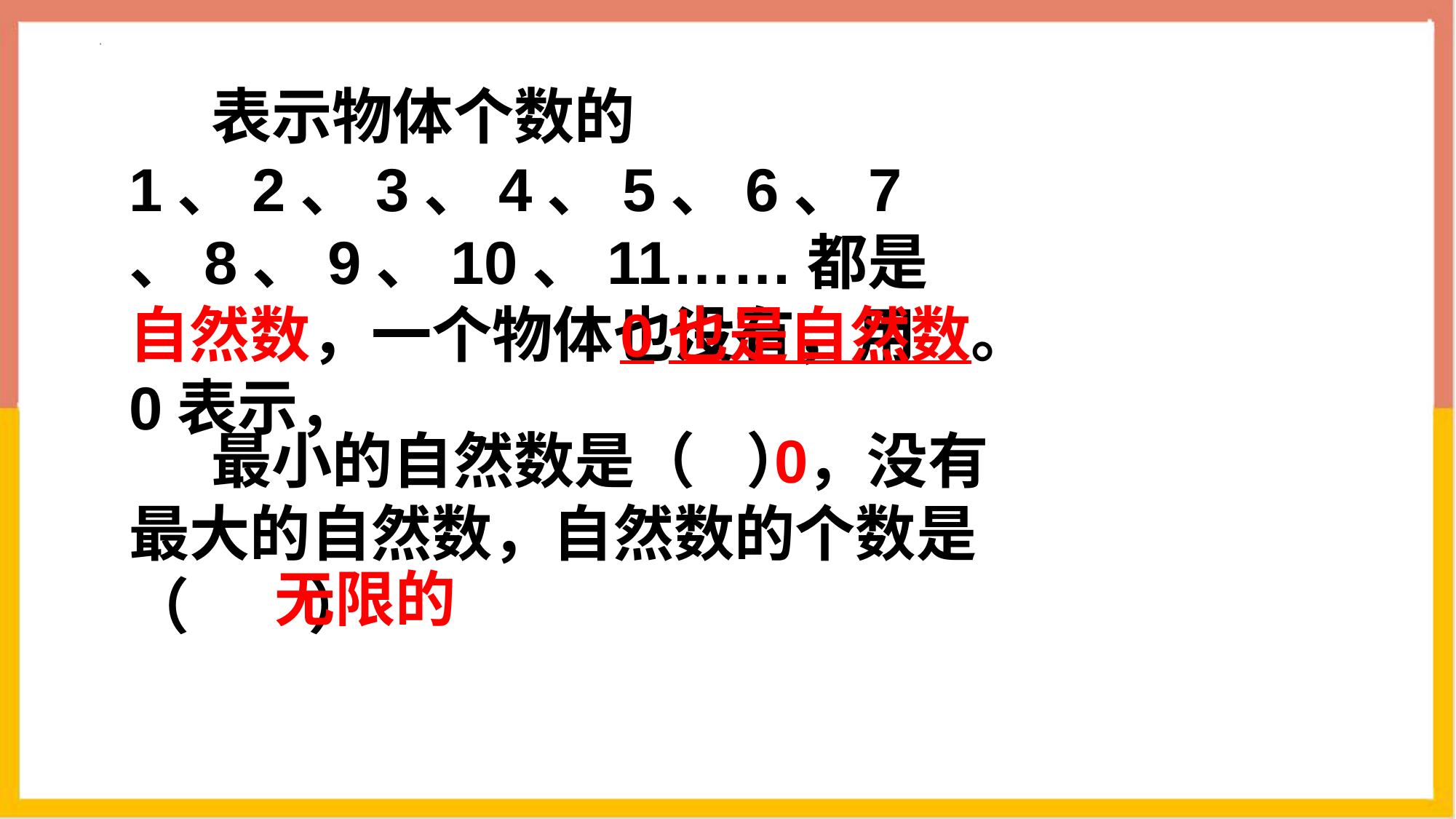

表示物体个数的1、2、3、4、5、6、7、8、9、10、11……都是自然数，一个物体也没有，用0表示，
0也是自然数。
    最小的自然数是（   ），没有最大的自然数，自然数的个数是（       ）
0
无限的